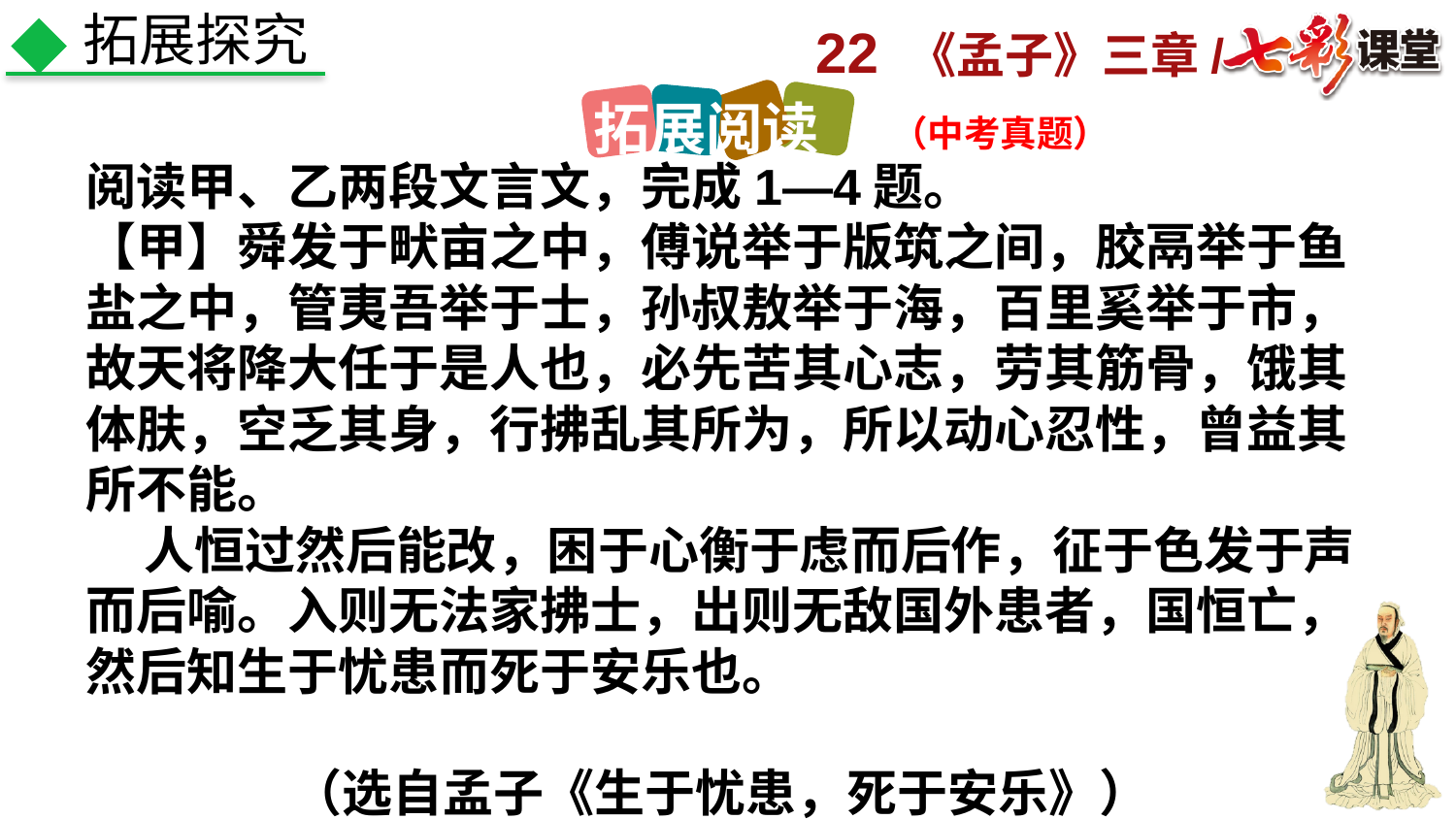

拓展探究

拓展阅读

（中考真题）
阅读甲、乙两段文言文，完成1—4题。
【甲】舜发于畎亩之中，傅说举于版筑之间，胶鬲举于鱼盐之中，管夷吾举于士，孙叔敖举于海，百里奚举于市，故天将降大任于是人也，必先苦其心志，劳其筋骨，饿其体肤，空乏其身，行拂乱其所为，所以动心忍性，曾益其所不能。
    人恒过然后能改，困于心衡于虑而后作，征于色发于声而后喻。入则无法家拂士，出则无敌国外患者，国恒亡，然后知生于忧患而死于安乐也。
                 （选自孟子《生于忧患，死于安乐》）